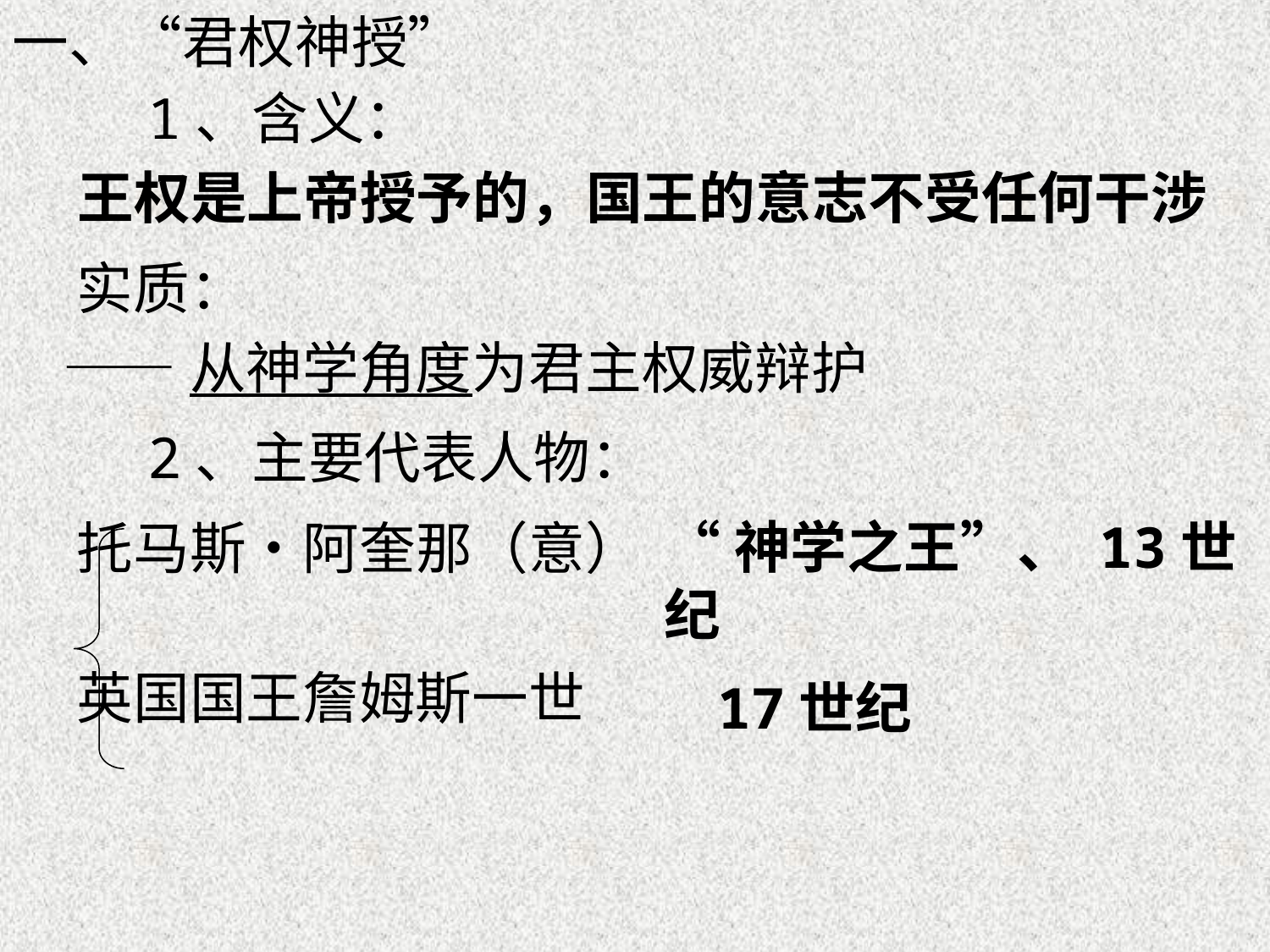

一、“君权神授”
    1、含义：
    王权是上帝授予的，国王的意志不受任何干涉
    实质：
    ——从神学角度为君主权威辩护
    2、主要代表人物：
    托马斯•阿奎那（意）
“神学之王”、 13世纪

    英国国王詹姆斯一世
17世纪